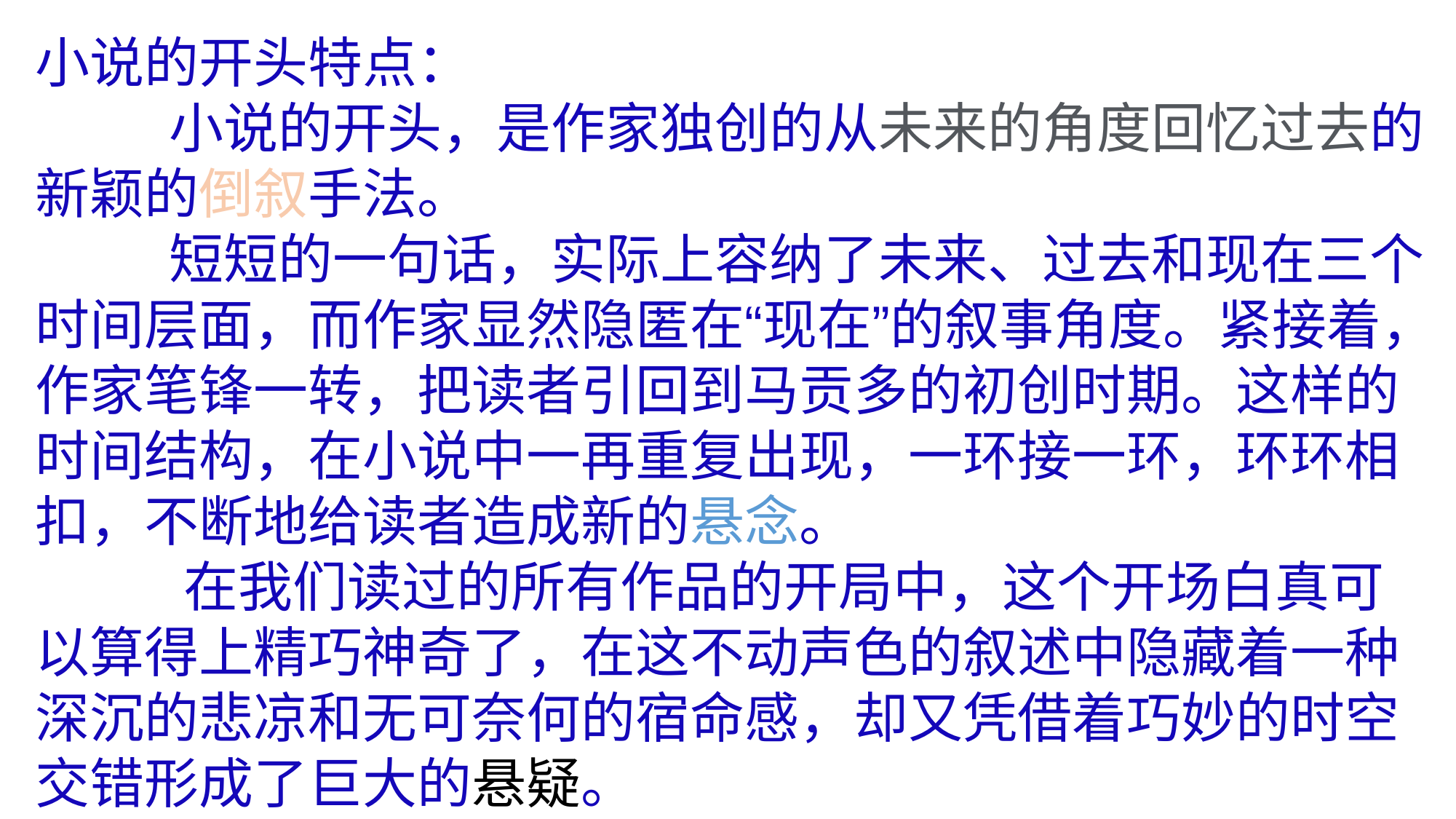

小说的开头特点：
        小说的开头，是作家独创的从未来的角度回忆过去的新颖的倒叙手法。
        短短的一句话，实际上容纳了未来、过去和现在三个时间层面，而作家显然隐匿在“现在”的叙事角度。紧接着，作家笔锋一转，把读者引回到马贡多的初创时期。这样的时间结构，在小说中一再重复出现，一环接一环，环环相扣，不断地给读者造成新的悬念。
         在我们读过的所有作品的开局中，这个开场白真可以算得上精巧神奇了，在这不动声色的叙述中隐藏着一种深沉的悲凉和无可奈何的宿命感，却又凭借着巧妙的时空交错形成了巨大的悬疑。